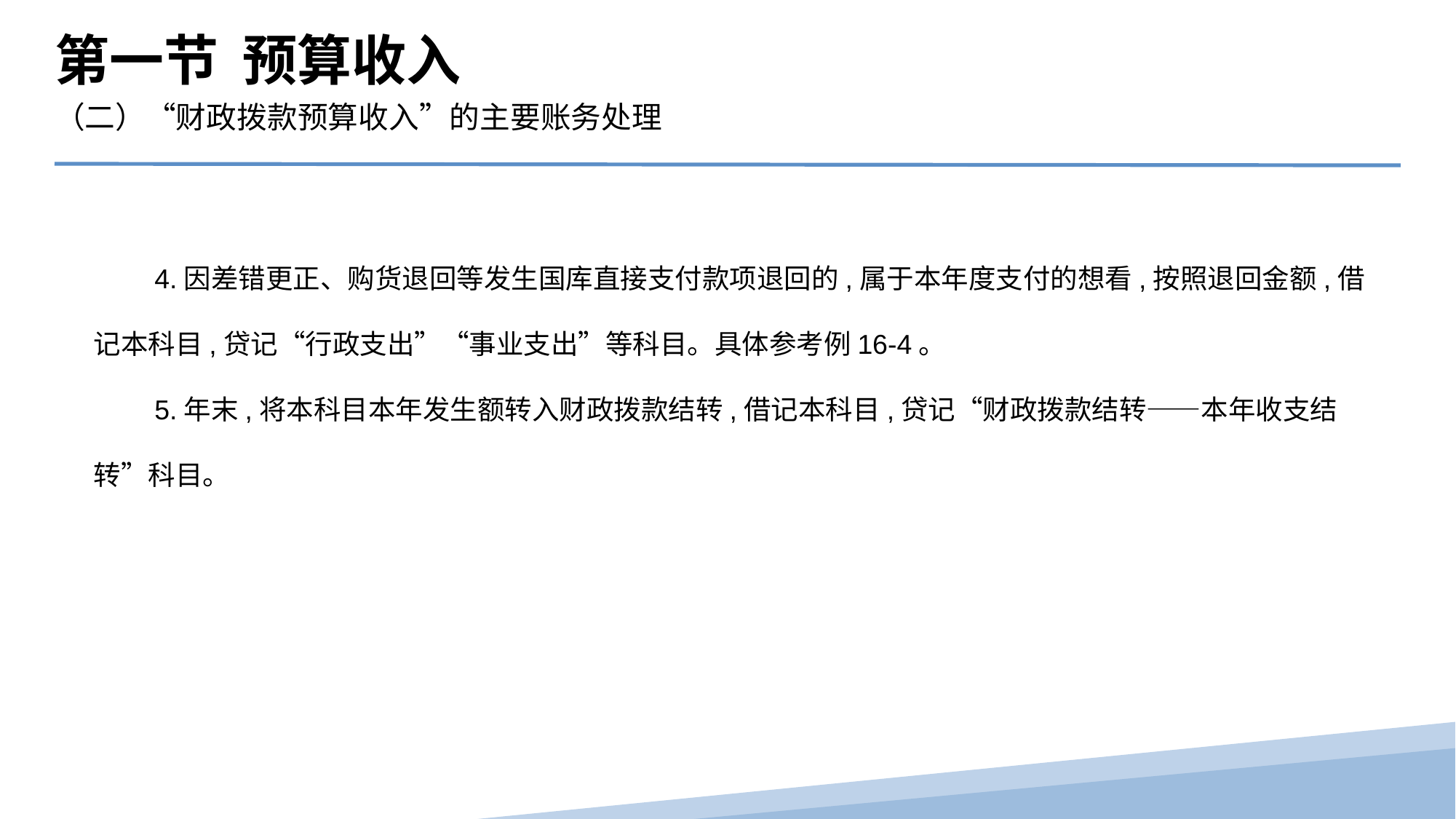

第一节  预算收入
（二）“财政拨款预算收入”的主要账务处理
        4.因差错更正、购货退回等发生国库直接支付款项退回的,属于本年度支付的想看,按照退回金额,借记本科目,贷记“行政支出”“事业支出”等科目。具体参考例16-4。
　　5.年末,将本科目本年发生额转入财政拨款结转,借记本科目,贷记“财政拨款结转——本年收支结转”科目。